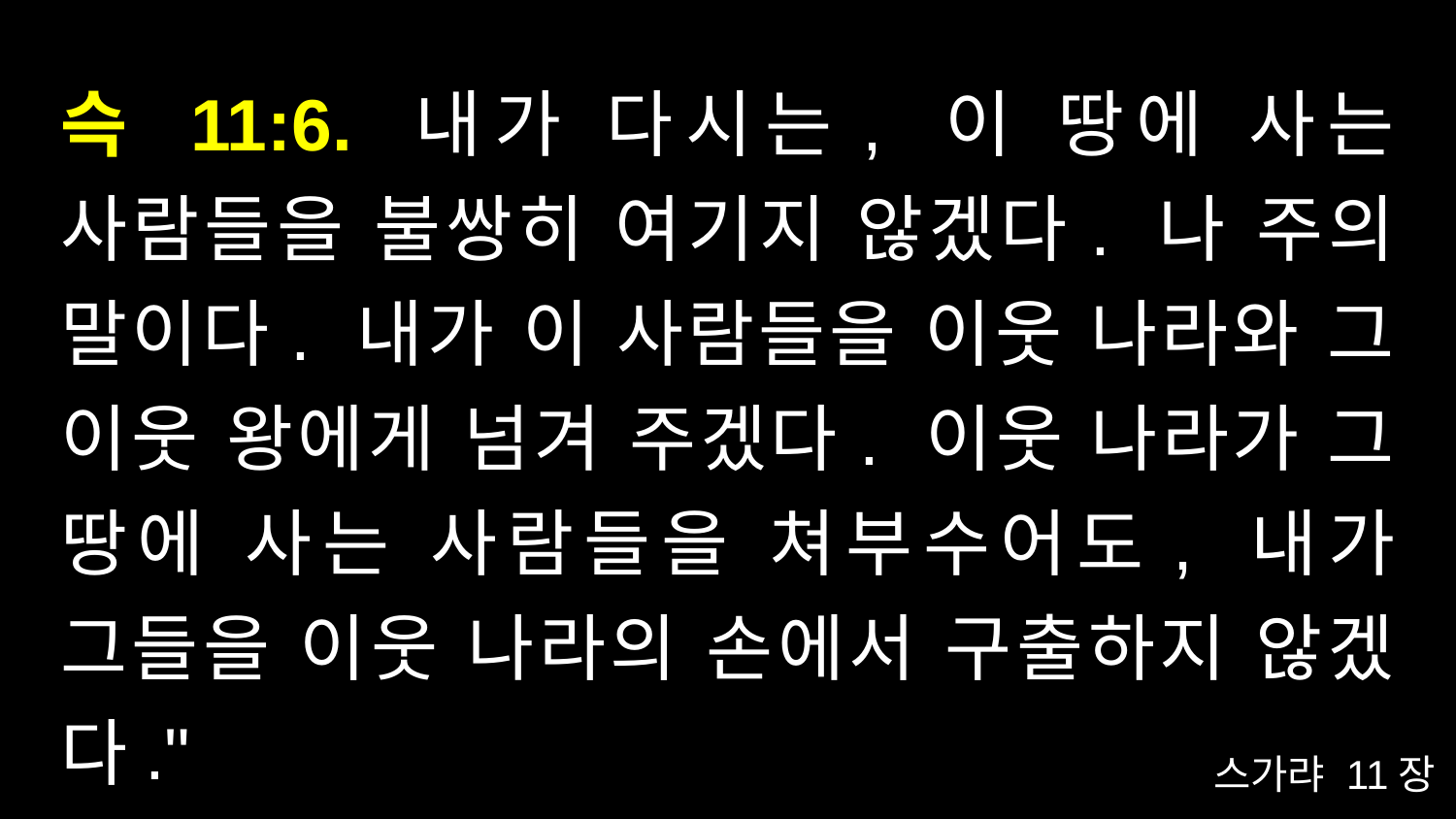

# 슥 11:6. 내가 다시는, 이 땅에 사는 사람들을 불쌍히 여기지 않겠다. 나 주의 말이다. 내가 이 사람들을 이웃 나라와 그 이웃 왕에게 넘겨 주겠다. 이웃 나라가 그 땅에 사는 사람들을 쳐부수어도, 내가 그들을 이웃 나라의 손에서 구출하지 않겠다."
스가랴 11장